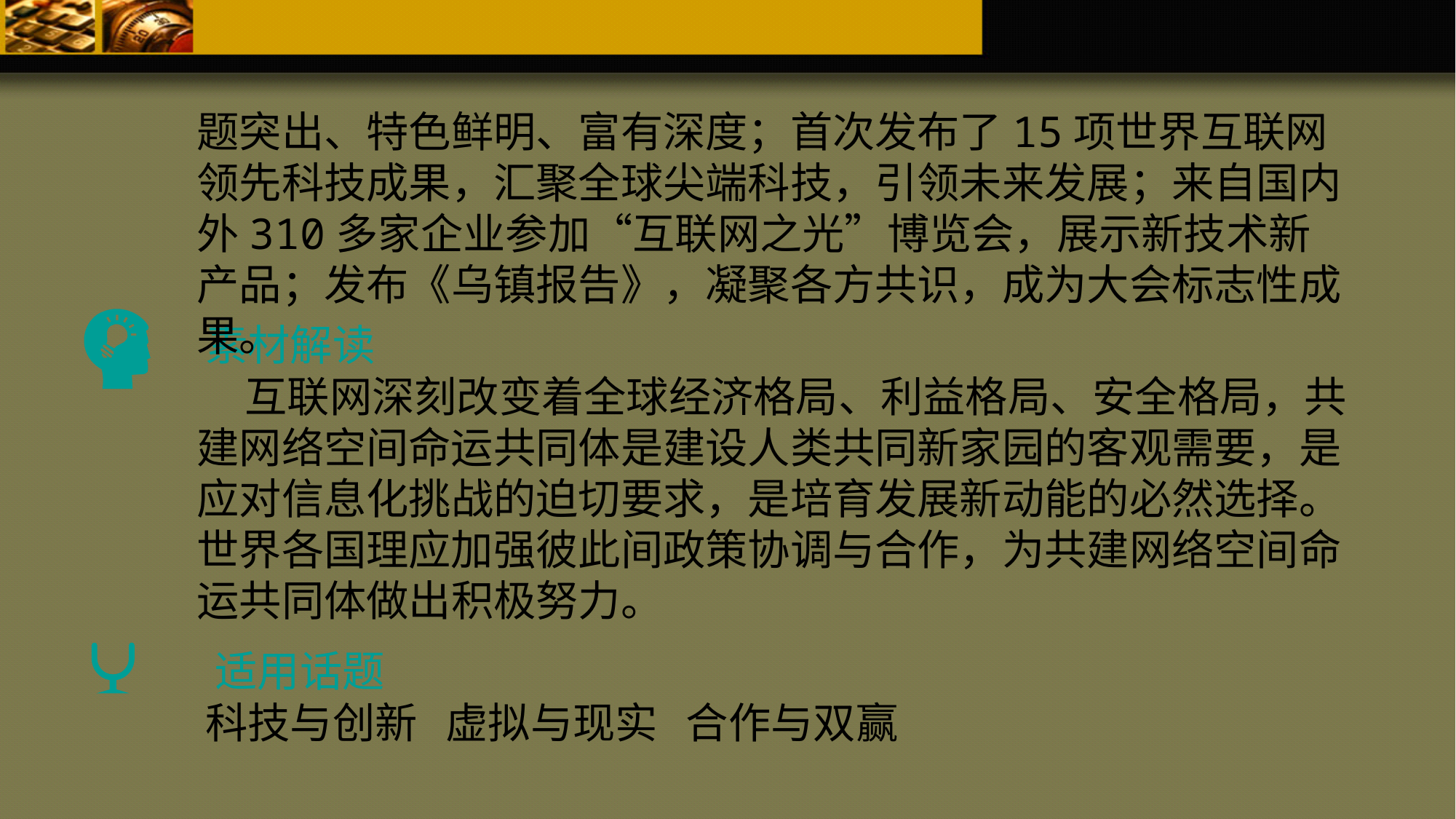

题突出、特色鲜明、富有深度；首次发布了15项世界互联网领先科技成果，汇聚全球尖端科技，引领未来发展；来自国内外310多家企业参加“互联网之光”博览会，展示新技术新产品；发布《乌镇报告》，凝聚各方共识，成为大会标志性成果。

素材解读
    互联网深刻改变着全球经济格局、利益格局、安全格局，共建网络空间命运共同体是建设人类共同新家园的客观需要，是应对信息化挑战的迫切要求，是培育发展新动能的必然选择。世界各国理应加强彼此间政策协调与合作，为共建网络空间命运共同体做出积极努力。
适用话题

科技与创新   虚拟与现实   合作与双赢